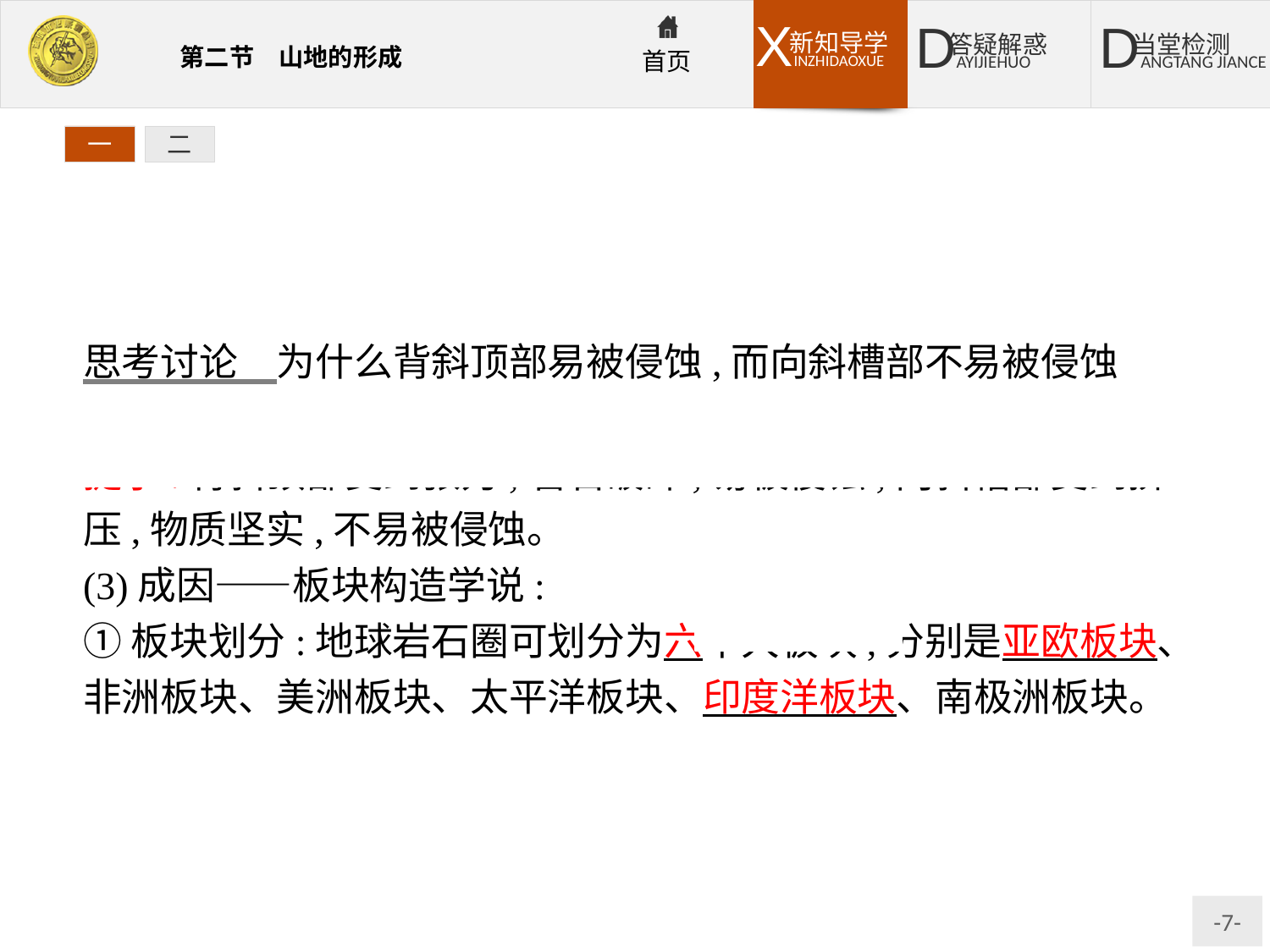

一
二
思考讨论　为什么背斜顶部易被侵蚀,而向斜槽部不易被侵蚀呢?
提示:背斜顶部受到张力,岩石破碎,易被侵蚀;向斜槽部受到挤压,物质坚实,不易被侵蚀。
(3)成因——板块构造学说:
①板块划分:地球岩石圈可划分为六个大板块,分别是亚欧板块、非洲板块、美洲板块、太平洋板块、印度洋板块、南极洲板块。